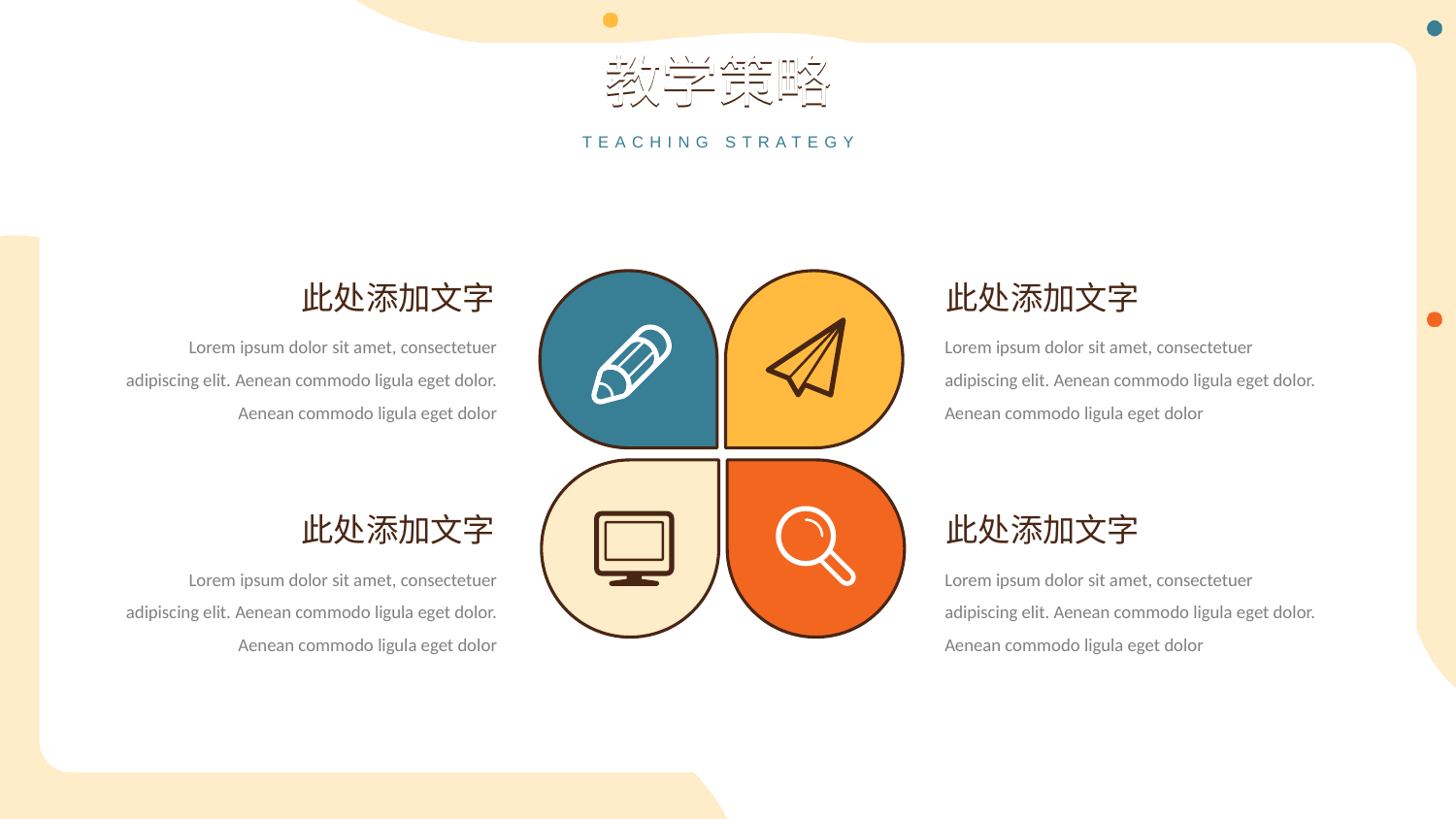

教学策略
教学策略
TEACHING STRATEGY
此处添加文字

此处添加文字
Lorem ipsum dolor sit amet, consectetuer adipiscing elit. Aenean commodo ligula eget dolor.
Aenean commodo ligula eget dolor

Lorem ipsum dolor sit amet, consectetuer adipiscing elit. Aenean commodo ligula eget dolor.
Aenean commodo ligula eget dolor

此处添加文字
此处添加文字

Lorem ipsum dolor sit amet, consectetuer adipiscing elit. Aenean commodo ligula eget dolor.
Aenean commodo ligula eget dolor
Lorem ipsum dolor sit amet, consectetuer adipiscing elit. Aenean commodo ligula eget dolor.
Aenean commodo ligula eget dolor